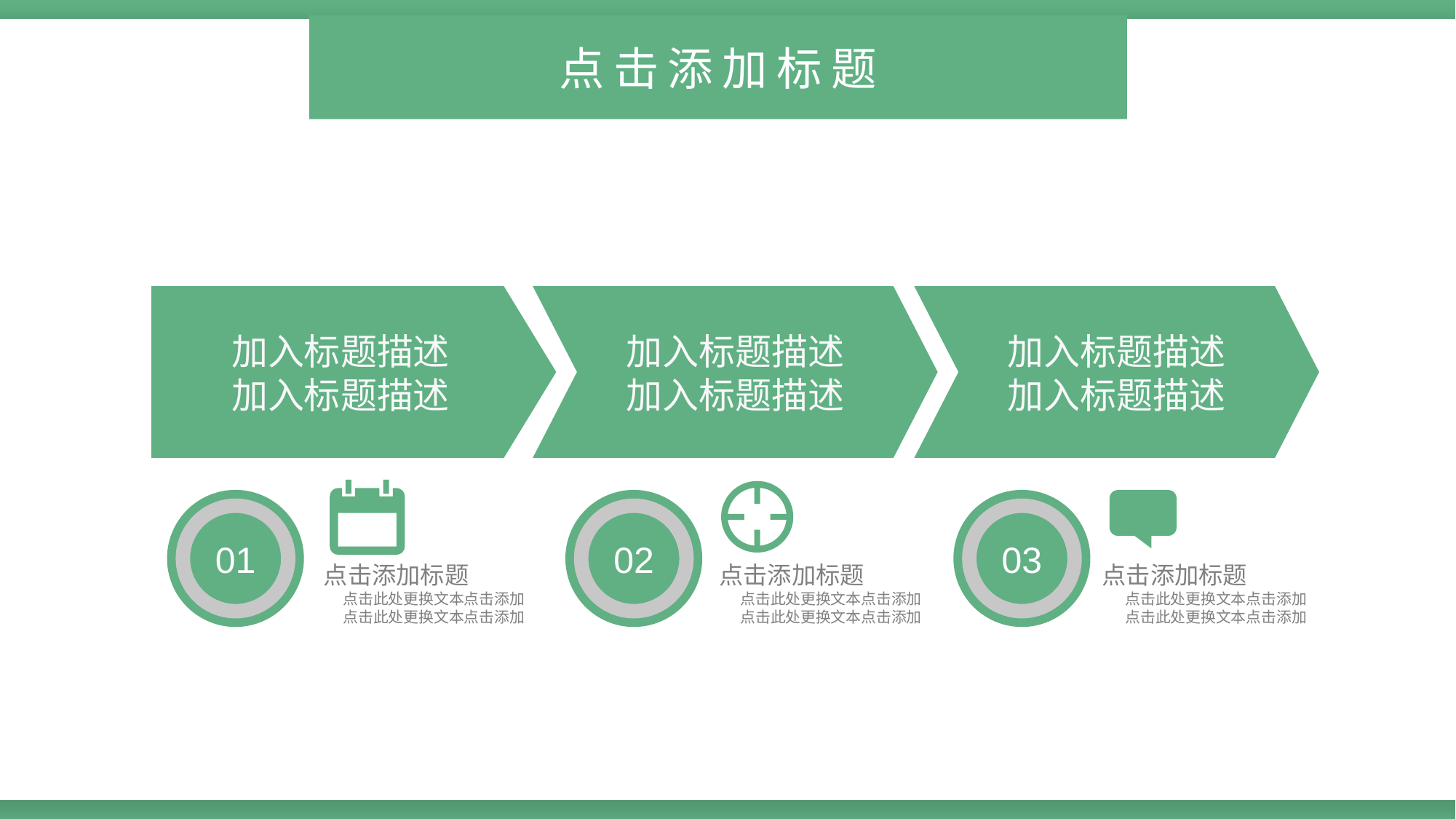

点击添加标题
加入标题描述
加入标题描述
加入标题描述
加入标题描述
加入标题描述
加入标题描述

01

02

03
点击添加标题
点击此处更换文本点击添加
点击此处更换文本点击添加
点击添加标题
点击此处更换文本点击添加
点击此处更换文本点击添加
点击添加标题
点击此处更换文本点击添加
点击此处更换文本点击添加